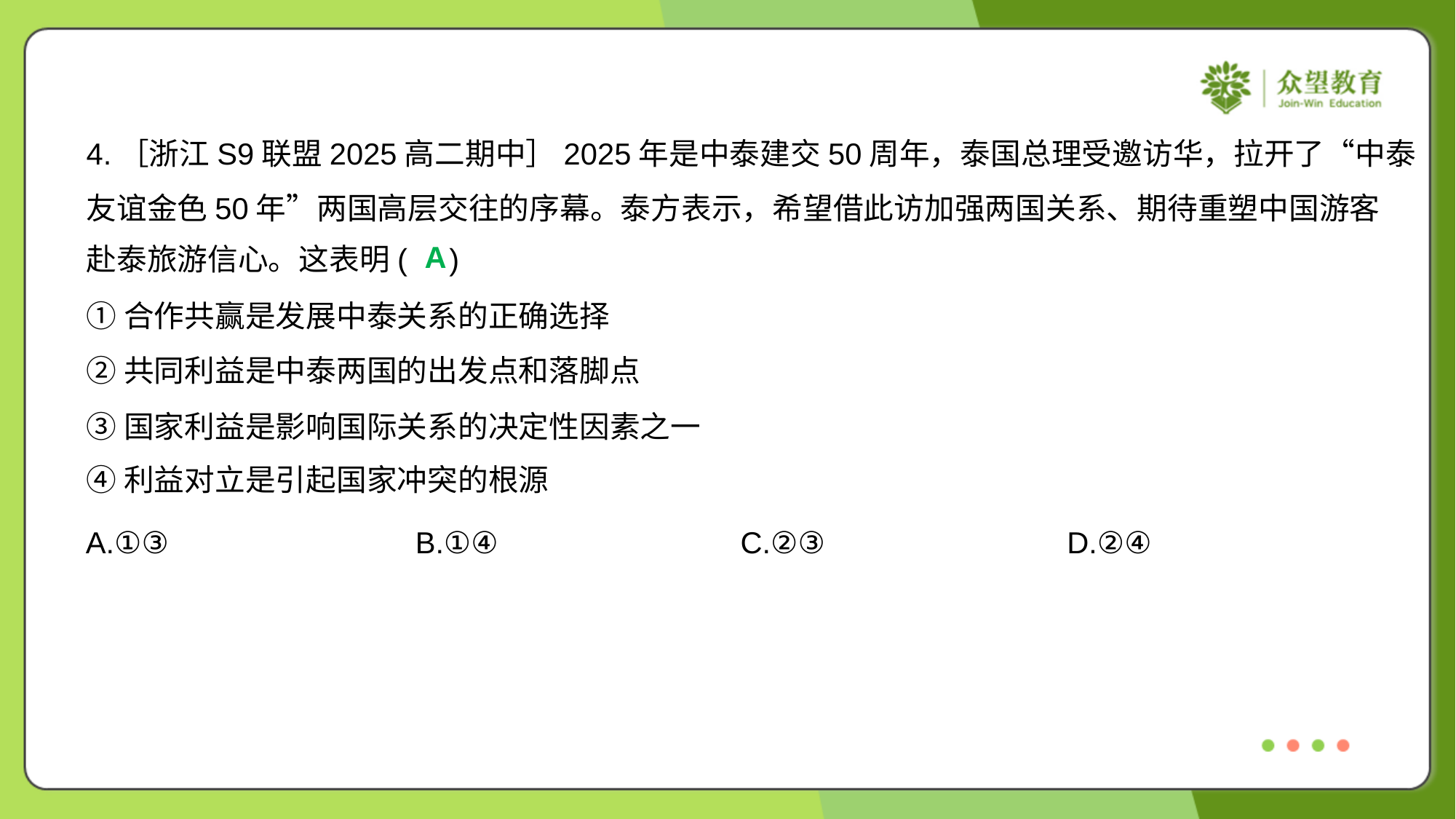

4.［浙江S9联盟2025高二期中］2025年是中泰建交50周年，泰国总理受邀访华，拉开了“中泰
友谊金色50年”两国高层交往的序幕。泰方表示，希望借此访加强两国关系、期待重塑中国游客
赴泰旅游信心。这表明(     )
A
①合作共赢是发展中泰关系的正确选择
②共同利益是中泰两国的出发点和落脚点
③国家利益是影响国际关系的决定性因素之一
④利益对立是引起国家冲突的根源
A.①③	B.①④	C.②③	D.②④